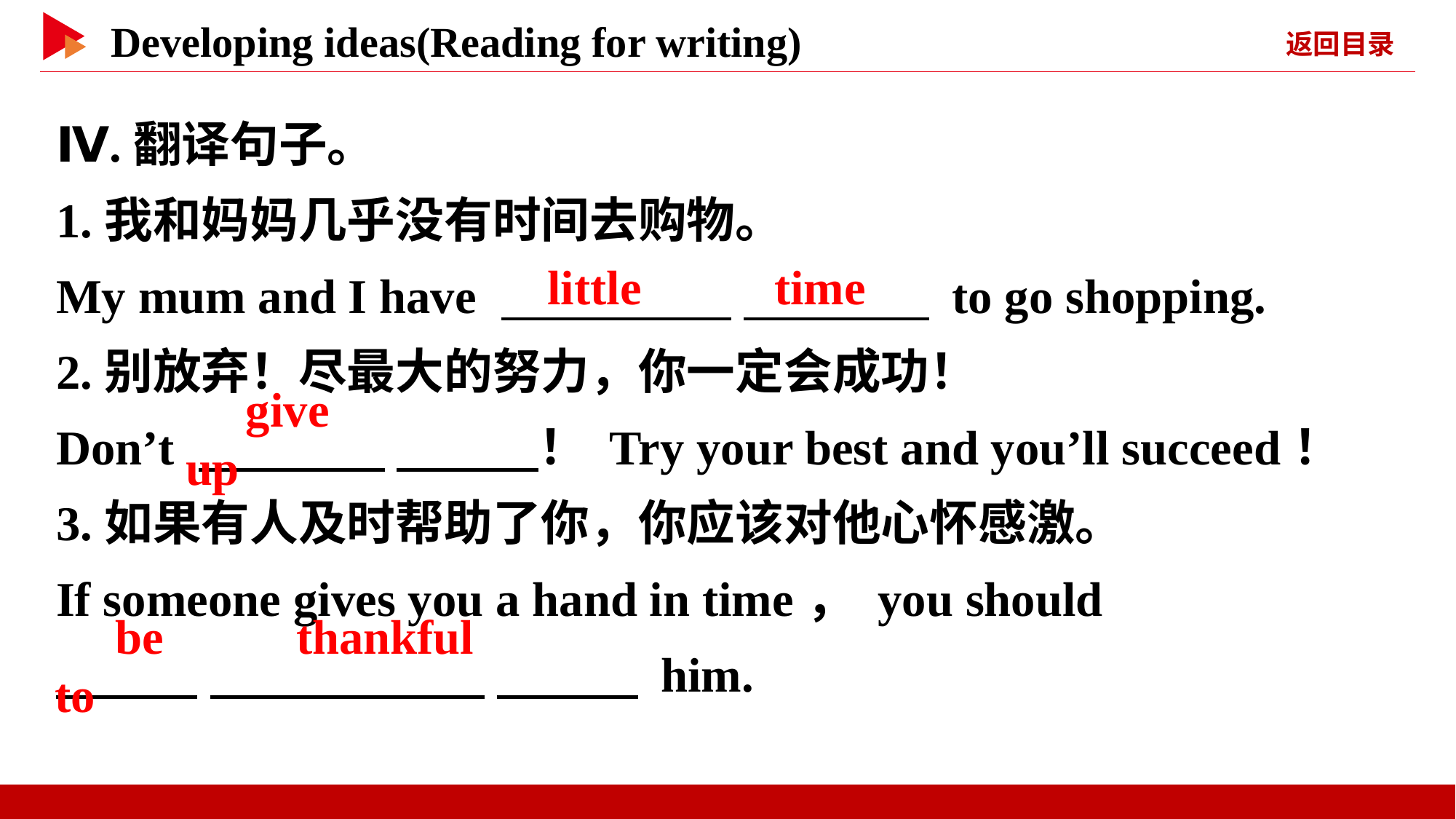

Ⅳ.翻译句子。
1.我和妈妈几乎没有时间去购物。
My mum and I have 　            　 　        　 to go shopping.
2.别放弃！尽最大的努力，你一定会成功！
Don’t 　        　 　    　！ Try your best and you’ll succeed！
3.如果有人及时帮助了你，你应该对他心怀感激。
If someone gives you a hand in time， you should
　    　 　                　 　    　 him.

　little　 　time
　give　 　up
　be　 　thankful　 　to